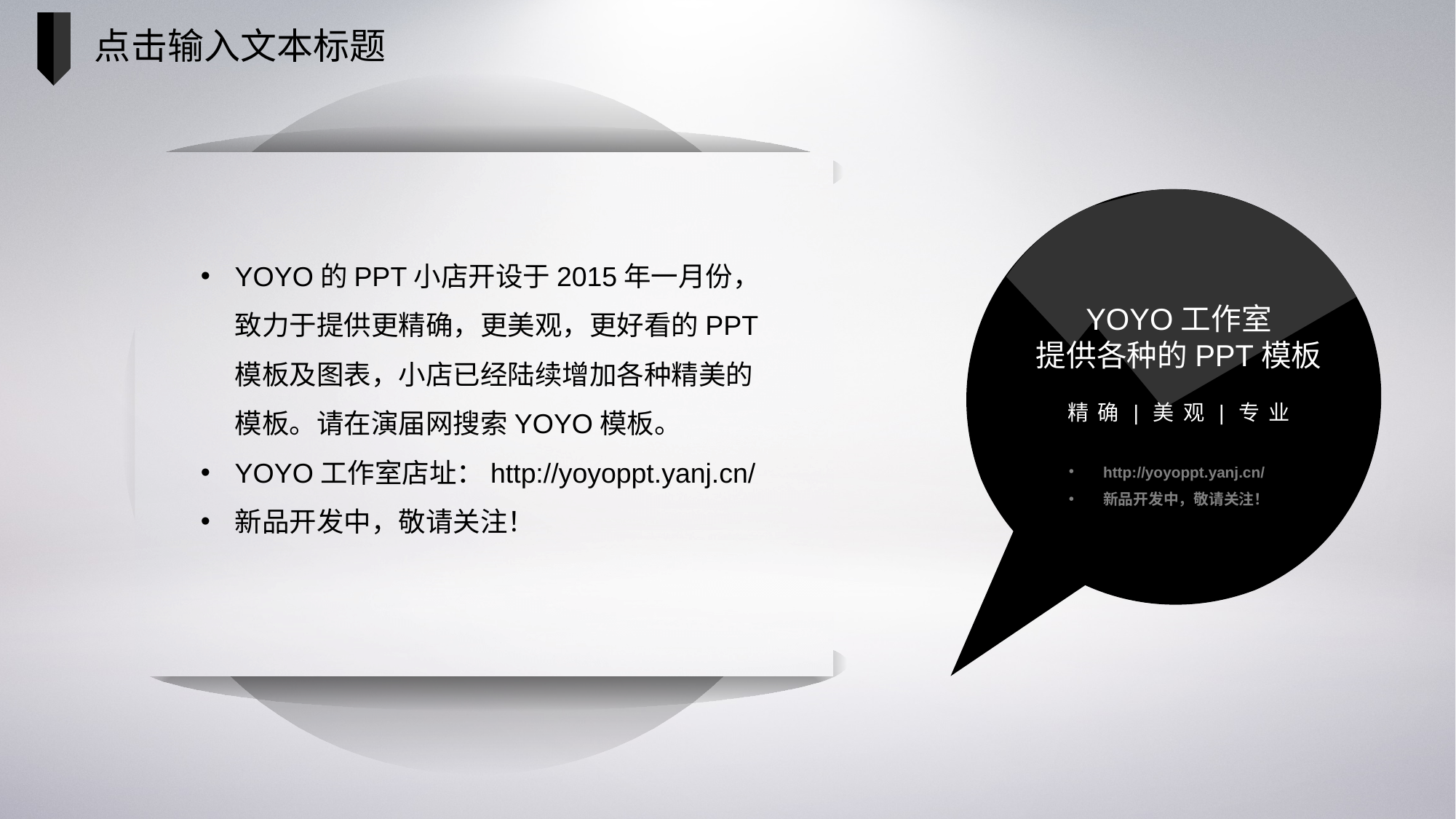

点击输入文本标题

YOYO工作室
提供各种的PPT模板
精确|美观|专业
http://yoyoppt.yanj.cn/
新品开发中，敬请关注！
YOYO的PPT小店开设于2015年一月份，致力于提供更精确，更美观，更好看的PPT模板及图表，小店已经陆续增加各种精美的模板。请在演届网搜索YOYO模板。
YOYO工作室店址：http://yoyoppt.yanj.cn/
新品开发中，敬请关注！